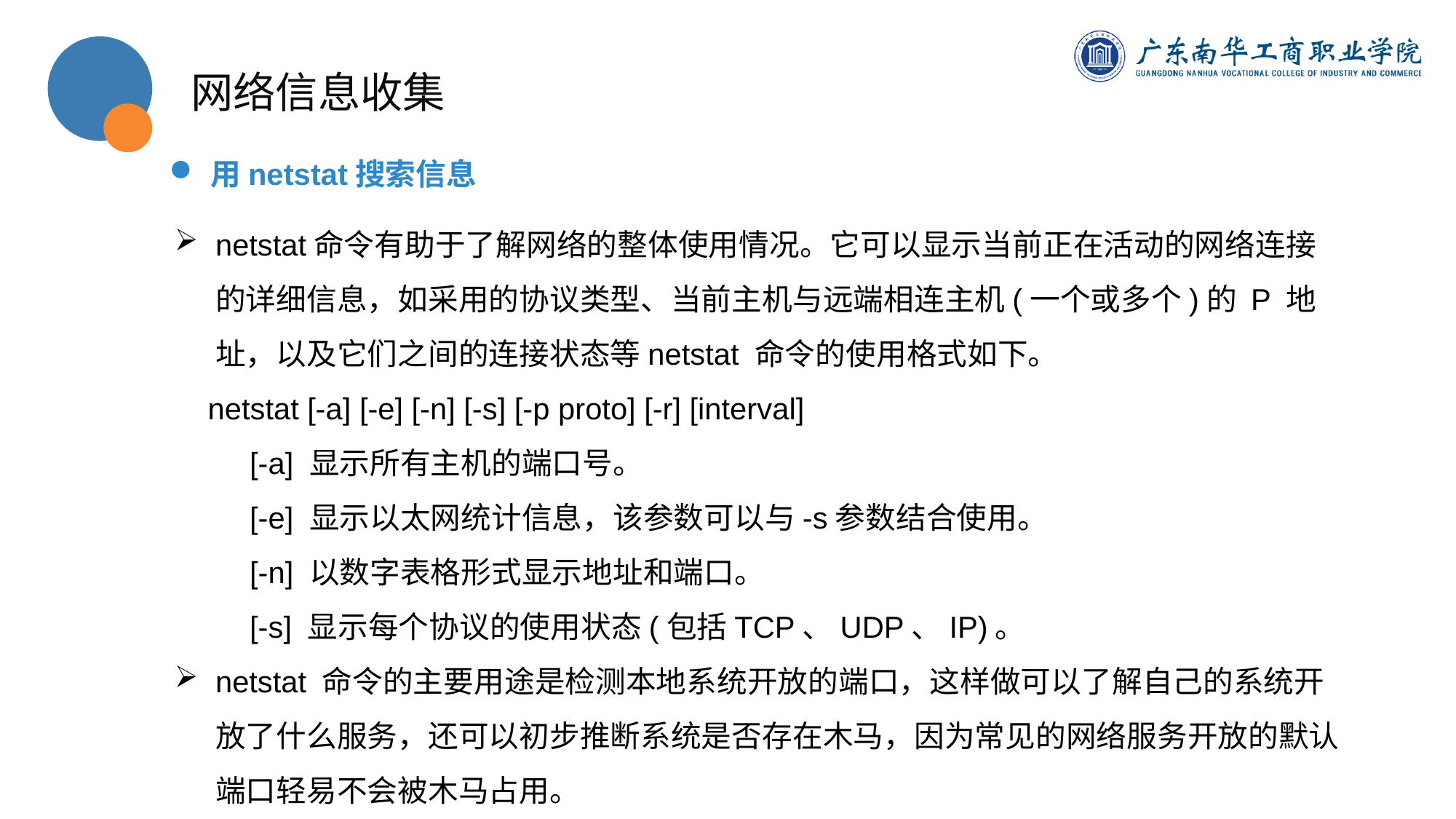

网络信息收集

用netstat搜索信息
netstat命令有助于了解网络的整体使用情况。它可以显示当前正在活动的网络连接的详细信息，如采用的协议类型、当前主机与远端相连主机(一个或多个)的 P 地址，以及它们之间的连接状态等netstat 命令的使用格式如下。
    netstat [-a] [-e] [-n] [-s] [-p proto] [-r] [interval]
         [-a] 显示所有主机的端口号。
         [-e] 显示以太网统计信息，该参数可以与-s参数结合使用。
         [-n] 以数字表格形式显示地址和端口。
         [-s] 显示每个协议的使用状态(包括TCP、UDP、IP)。
netstat 命令的主要用途是检测本地系统开放的端口，这样做可以了解自己的系统开放了什么服务，还可以初步推断系统是否存在木马，因为常见的网络服务开放的默认端口轻易不会被木马占用。